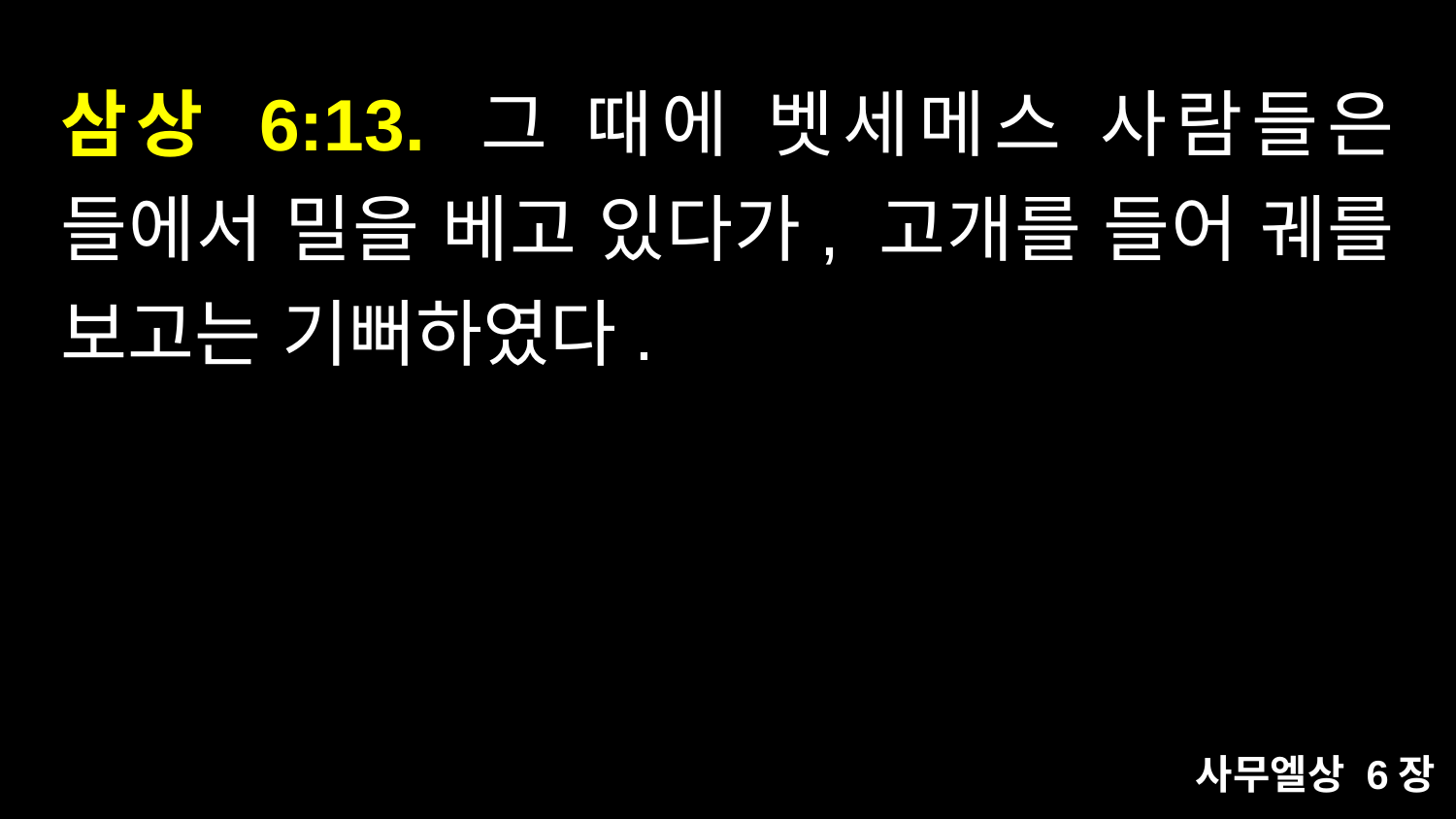

# 삼상 6:13. 그 때에 벳세메스 사람들은 들에서 밀을 베고 있다가, 고개를 들어 궤를 보고는 기뻐하였다.
사무엘상 6장